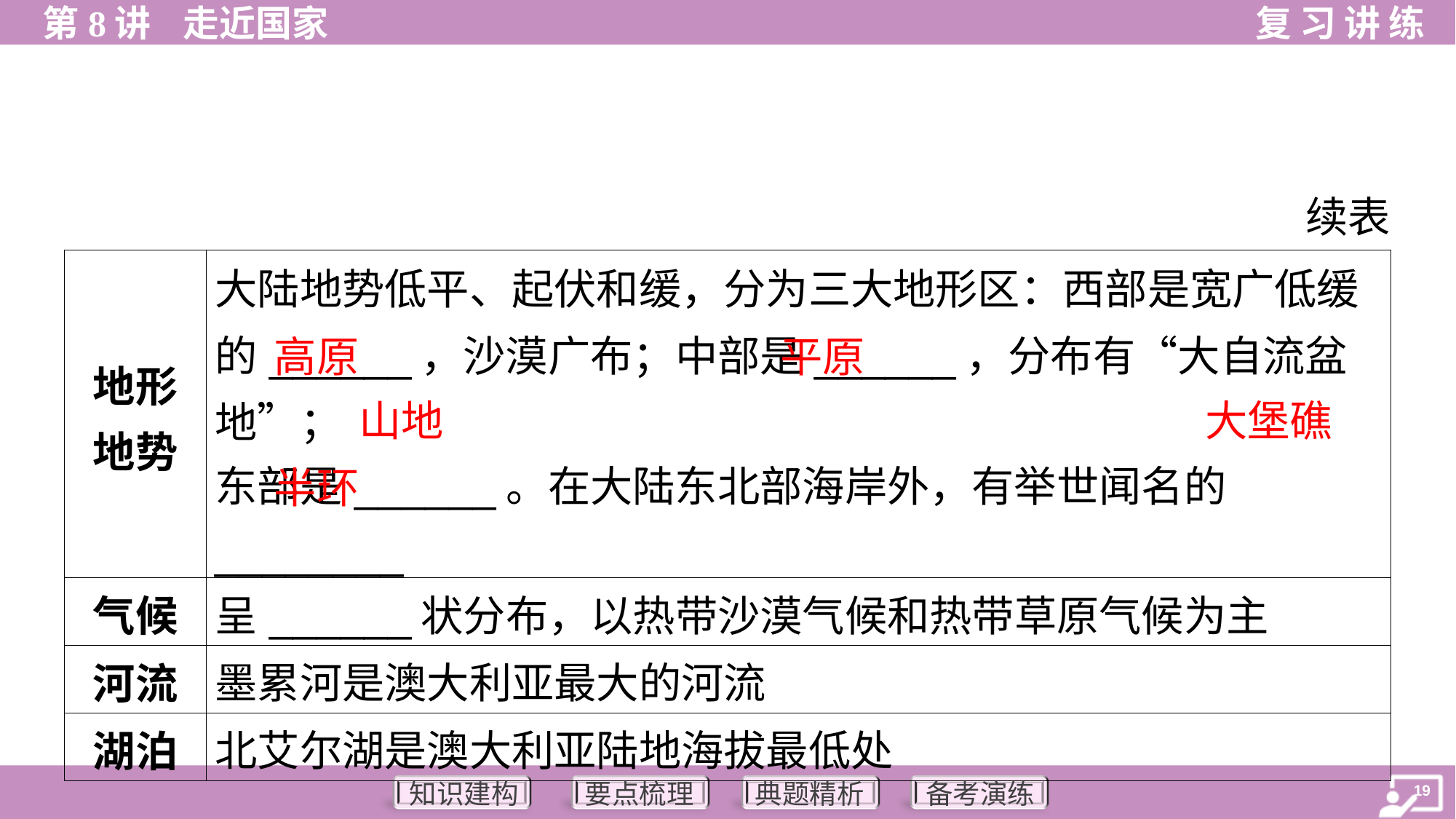

续表
| 地形 地势 | 大陆地势低平、起伏和缓，分为三大地形区：西部是宽广低缓 的\_\_\_\_\_\_，沙漠广布；中部是\_\_\_\_\_\_，分布有“大自流盆地”； 东部是\_\_\_\_\_\_。在大陆东北部海岸外，有举世闻名的\_\_\_\_\_\_\_\_ |
| --- | --- |
| 气候 | 呈\_\_\_\_\_\_状分布，以热带沙漠气候和热带草原气候为主 |
| 河流 | 墨累河是澳大利亚最大的河流 |
| 湖泊 | 北艾尔湖是澳大利亚陆地海拔最低处 |
高原
平原
山地
大堡礁
半环